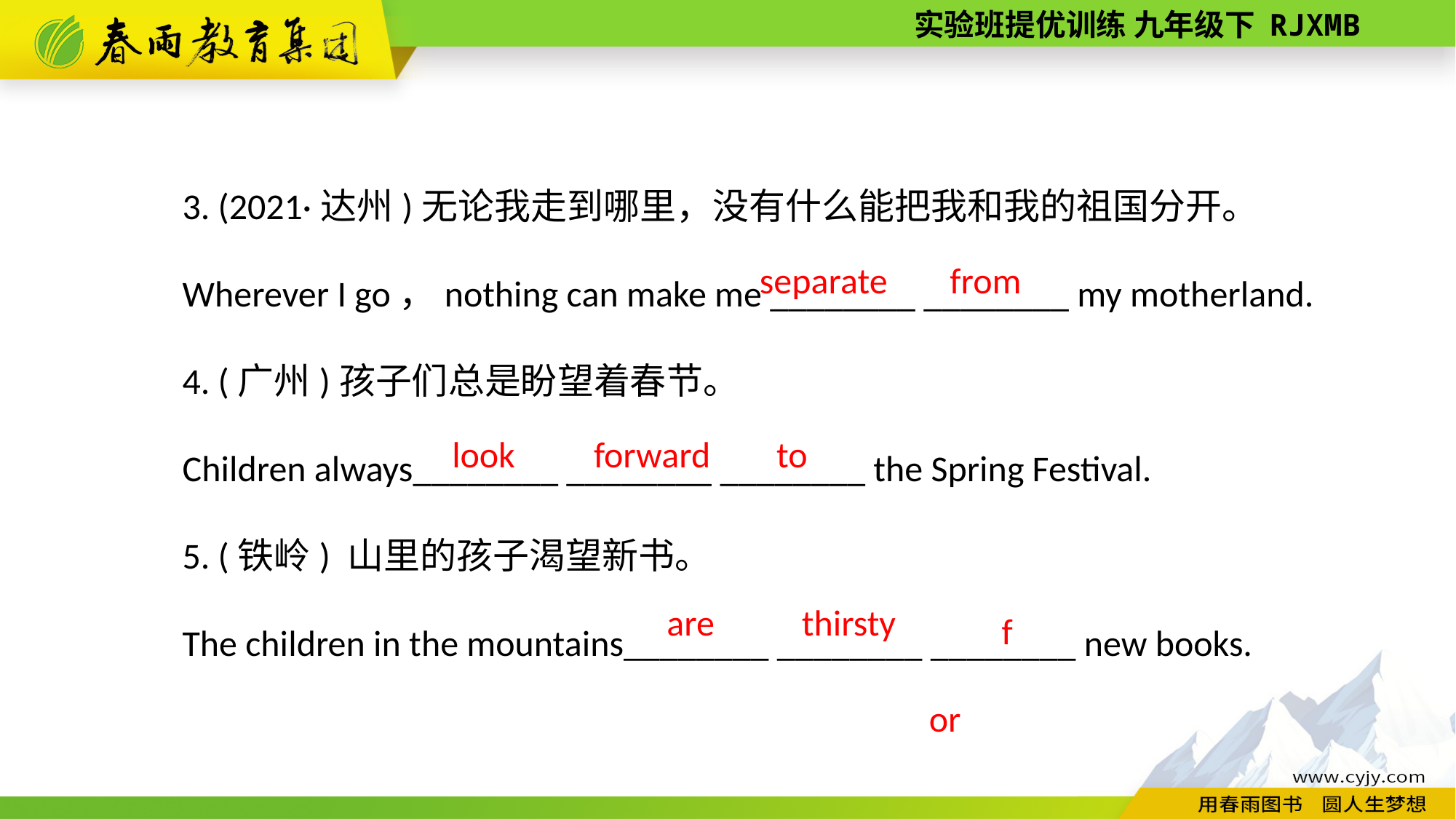

3. (2021·达州)无论我走到哪里，没有什么能把我和我的祖国分开。
Wherever I go，nothing can make me ________ ________ my motherland.
4. (广州)孩子们总是盼望着春节。
Children always________ ________ ________ the Spring Festival.
5. (铁岭) 山里的孩子渴望新书。
The children in the mountains________ ________ ________ new books.
separate
from
look
forward
to
for
are
thirsty